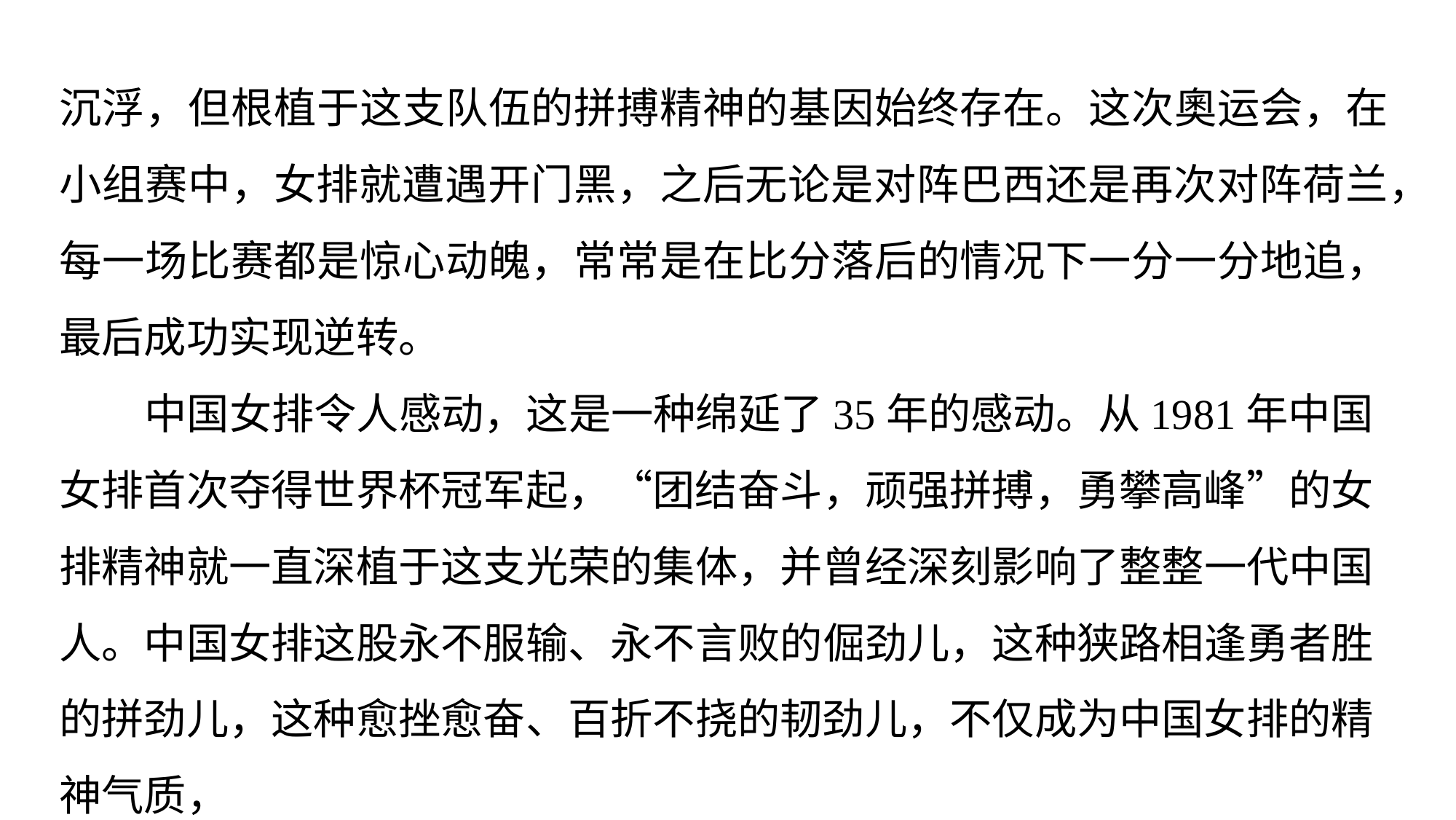

沉浮，但根植于这支队伍的拼搏精神的基因始终存在。这次奧运会，在小组赛中，女排就遭遇开门黑，之后无论是对阵巴西还是再次对阵荷兰，每一场比赛都是惊心动魄，常常是在比分落后的情况下一分一分地追，最后成功实现逆转。
中国女排令人感动，这是一种绵延了35年的感动。从1981年中国女排首次夺得世界杯冠军起，“团结奋斗，顽强拼搏，勇攀高峰”的女排精神就一直深植于这支光荣的集体，并曾经深刻影响了整整一代中国人。中国女排这股永不服输、永不言败的倔劲儿，这种狭路相逢勇者胜的拼劲儿，这种愈挫愈奋、百折不挠的韧劲儿，不仅成为中国女排的精神气质，